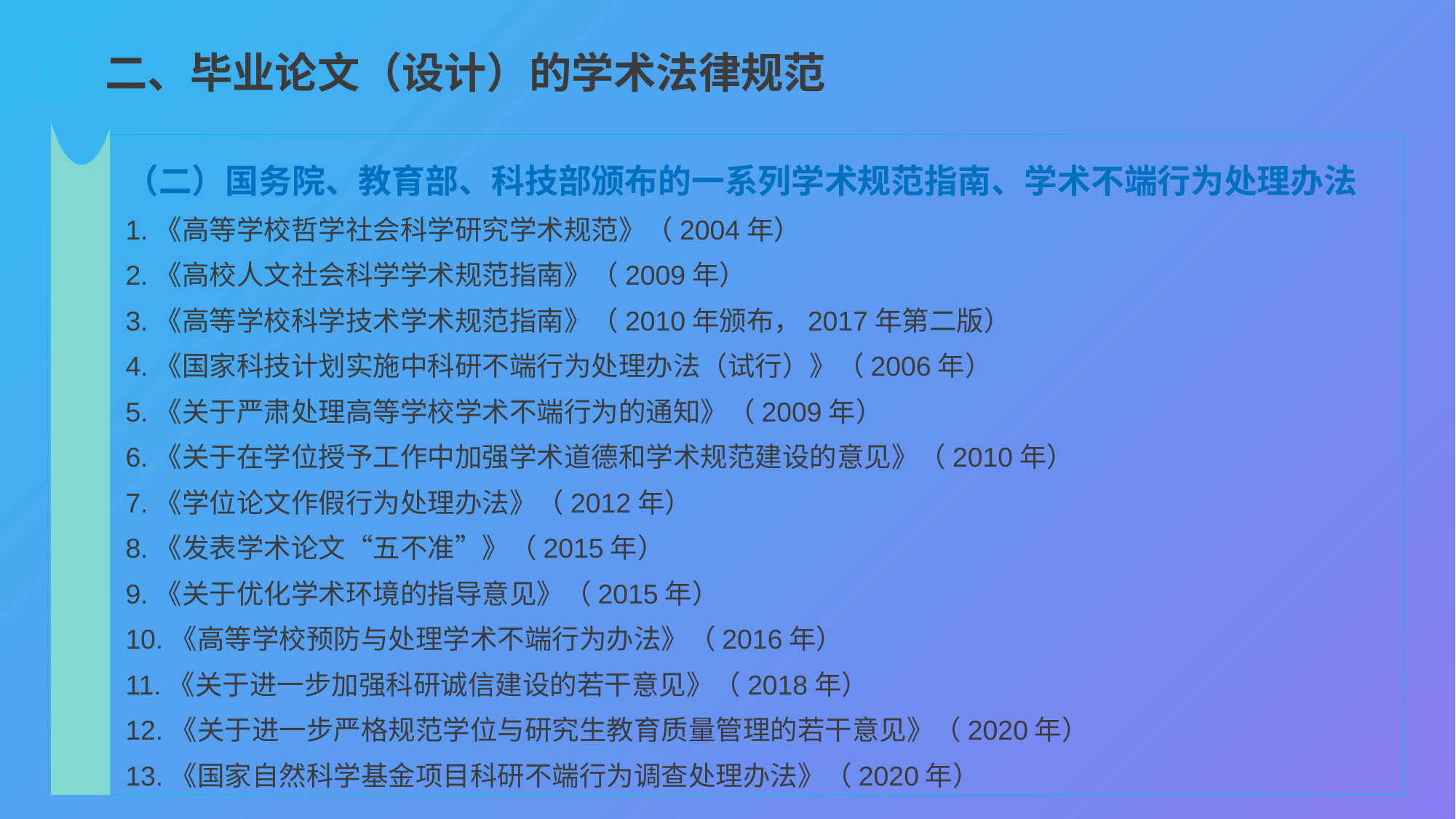

二、毕业论文（设计）的学术法律规范

（二）国务院、教育部、科技部颁布的一系列学术规范指南、学术不端行为处理办法
1.《高等学校哲学社会科学研究学术规范》（2004年）
2.《高校人文社会科学学术规范指南》（2009年）
3.《高等学校科学技术学术规范指南》（2010年颁布，2017年第二版）
4.《国家科技计划实施中科研不端行为处理办法（试行）》（2006年）
5.《关于严肃处理高等学校学术不端行为的通知》（2009年）
6.《关于在学位授予工作中加强学术道德和学术规范建设的意见》（2010年）
7.《学位论文作假行为处理办法》（2012年）
8.《发表学术论文“五不准”》（2015年）
9.《关于优化学术环境的指导意见》（2015年）
10.《高等学校预防与处理学术不端行为办法》（2016年）
11.《关于进一步加强科研诚信建设的若干意见》（2018年）
12.《关于进一步严格规范学位与研究生教育质量管理的若干意见》（2020年）
13.《国家自然科学基金项目科研不端行为调查处理办法》（2020年）